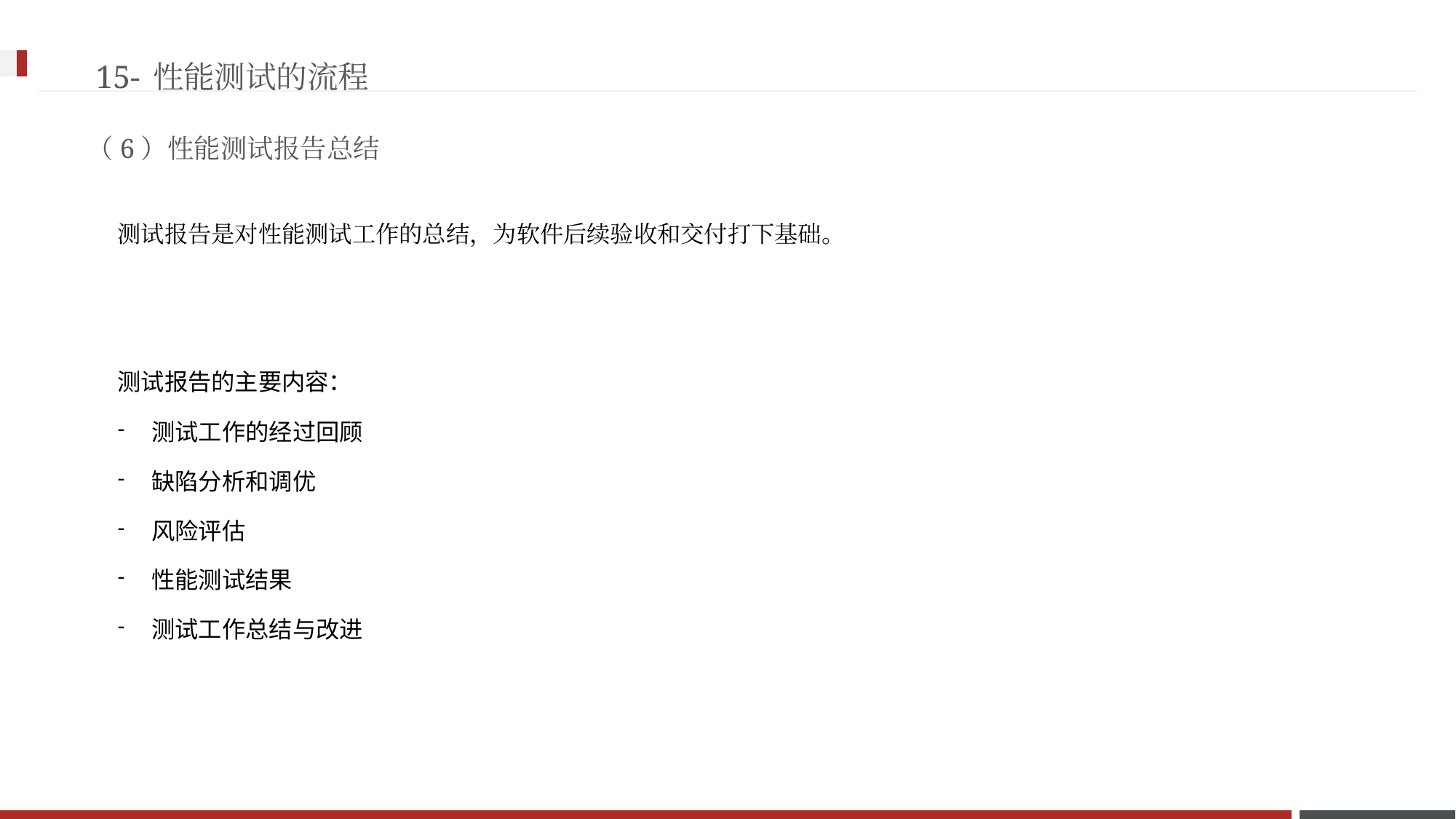

15-性能测试的流程

（6）性能测试报告总结

测试报告是对性能测试工作的总结，为软件后续验收和交付打下基础。

测试报告的主要内容：

测试工作的经过回顾
缺陷分析和调优
风险评估
性能测试结果
测试工作总结与改进